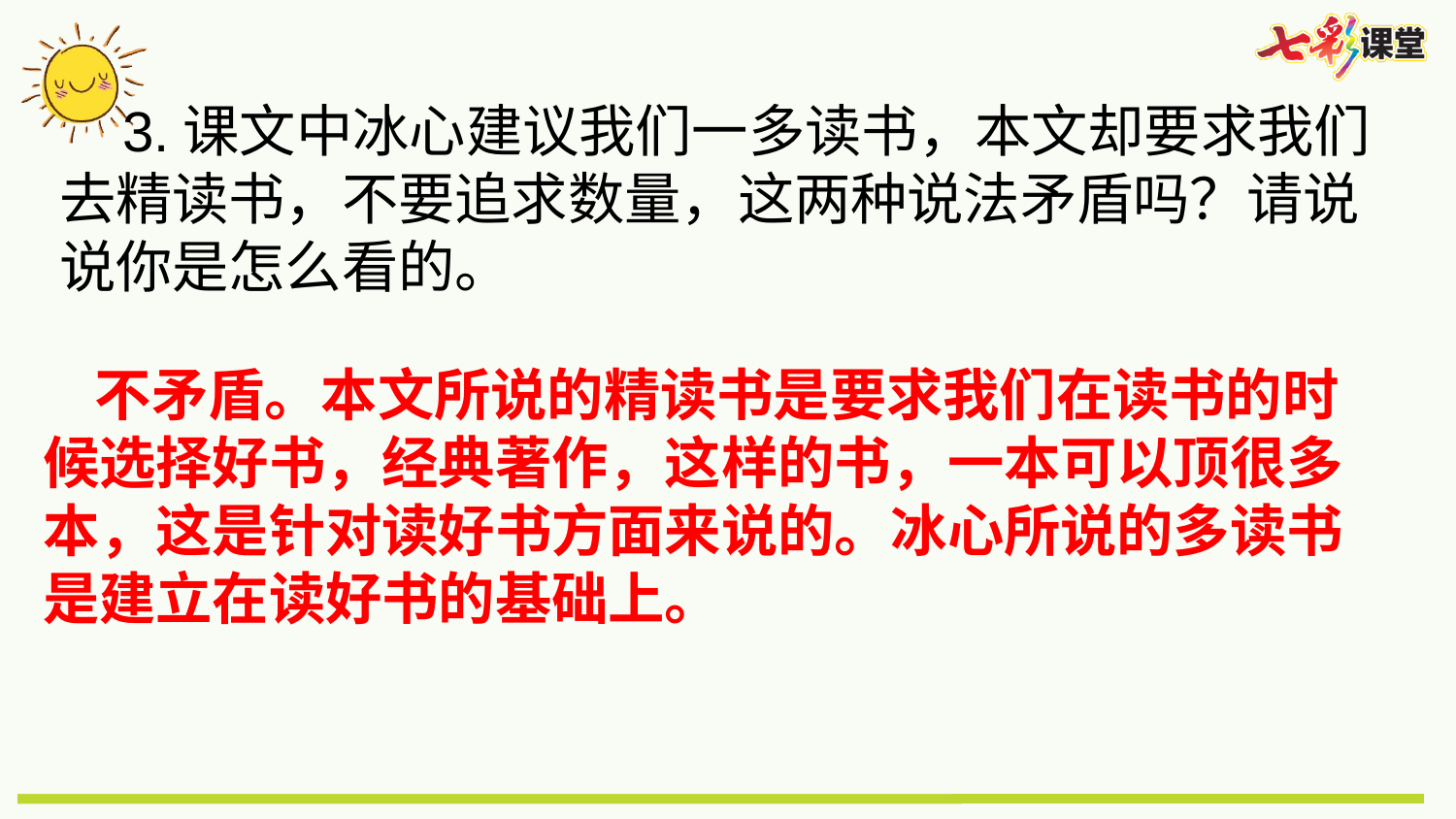

3.课文中冰心建议我们一多读书，本文却要求我们去精读书，不要追求数量，这两种说法矛盾吗？请说说你是怎么看的。
   不矛盾。本文所说的精读书是要求我们在读书的时候选择好书，经典著作，这样的书，一本可以顶很多本，这是针对读好书方面来说的。冰心所说的多读书是建立在读好书的基础上。